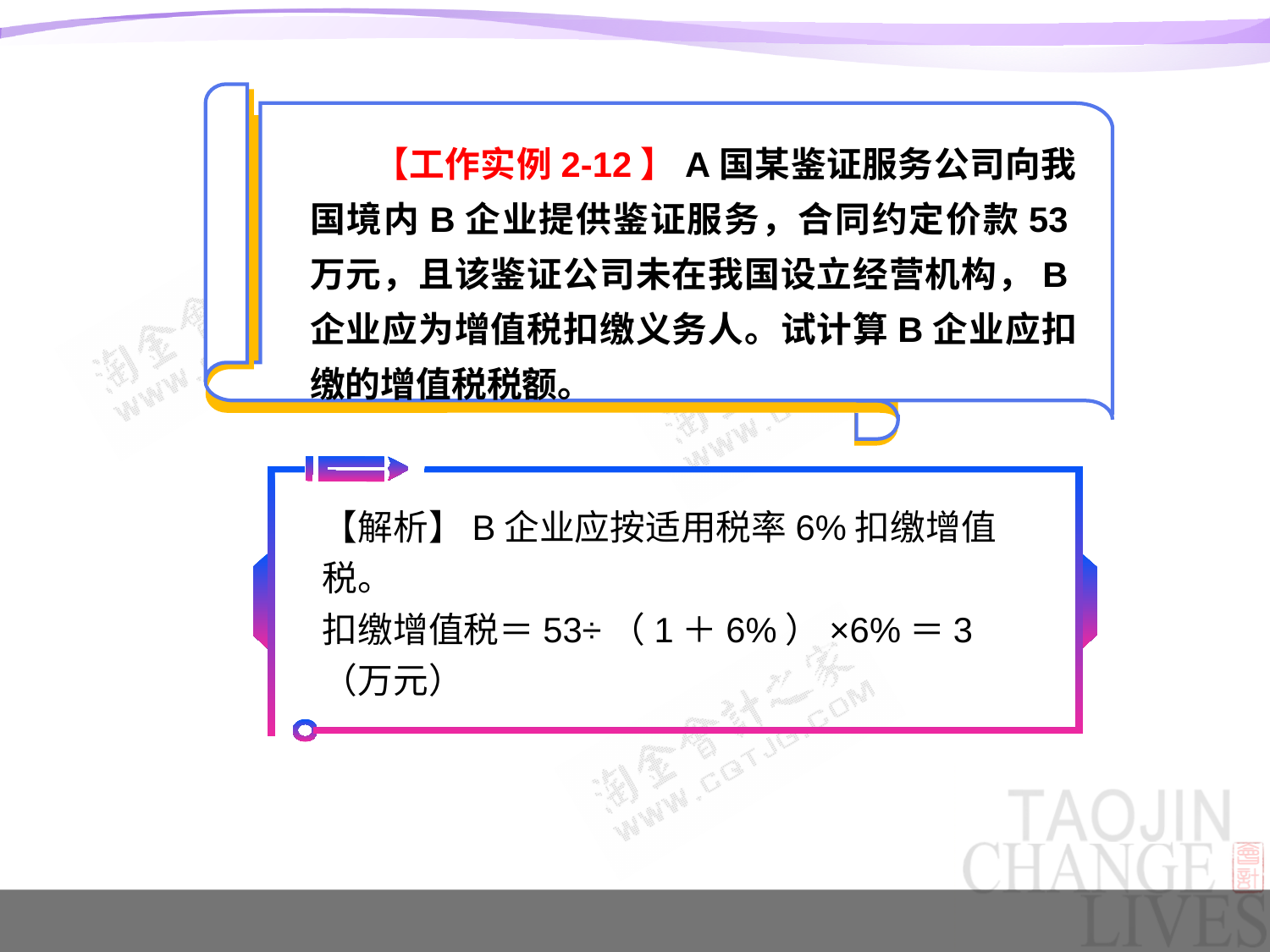

【工作实例2-12】A国某鉴证服务公司向我国境内B企业提供鉴证服务，合同约定价款53万元，且该鉴证公司未在我国设立经营机构，B企业应为增值税扣缴义务人。试计算B企业应扣缴的增值税税额。

【解析】B企业应按适用税率6%扣缴增值税。
扣缴增值税＝53÷（1＋6%）×6%＝3（万元）